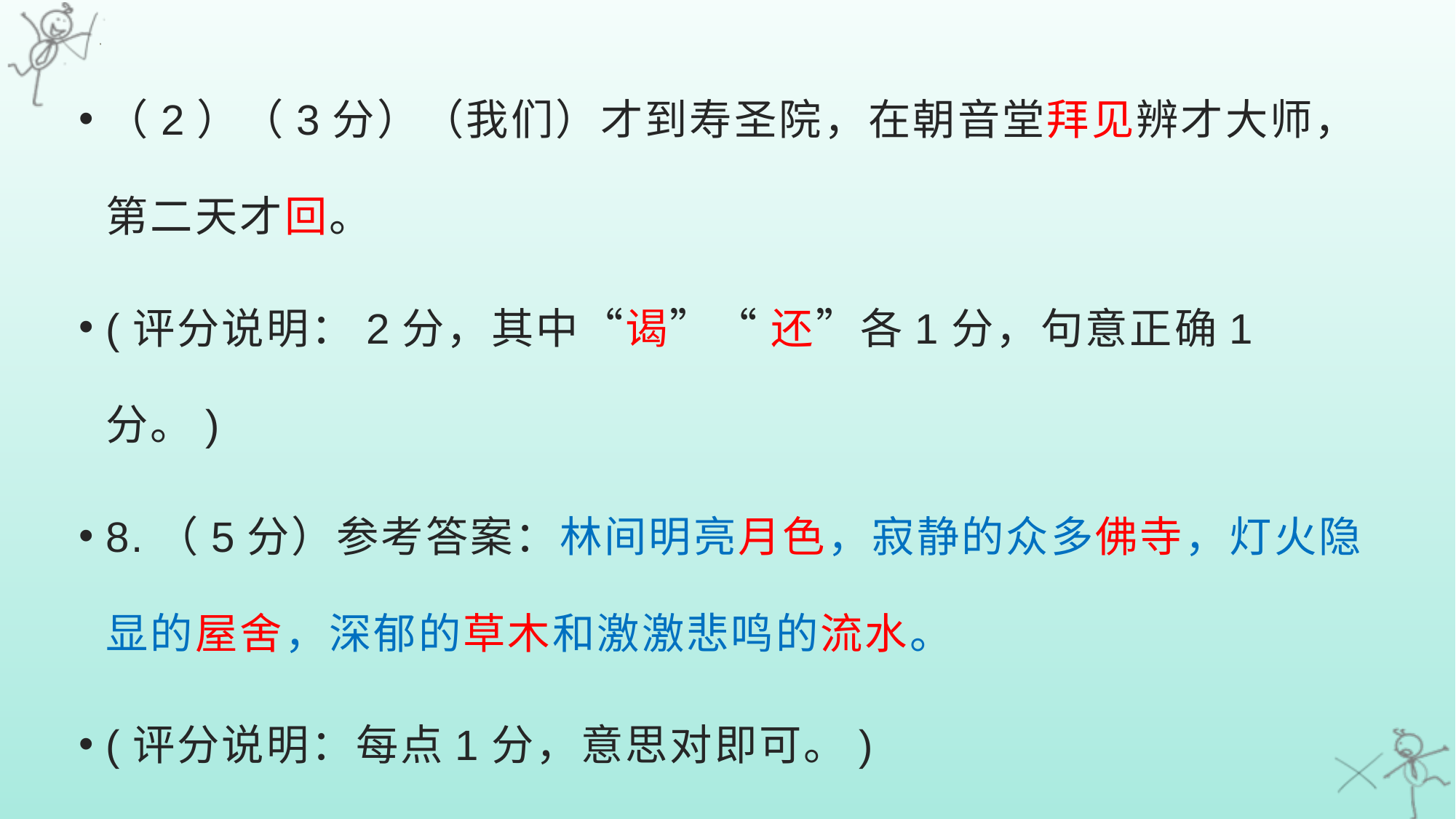

（2）（3分）（我们）才到寿圣院，在朝音堂拜见辨才大师，第二天才回。
(评分说明：2分，其中“谒”“ 还”各1分，句意正确1分。)
8.（5分）参考答案：林间明亮月色，寂静的众多佛寺，灯火隐显的屋舍，深郁的草木和激激悲鸣的流水。
(评分说明：每点1分，意思对即可。)